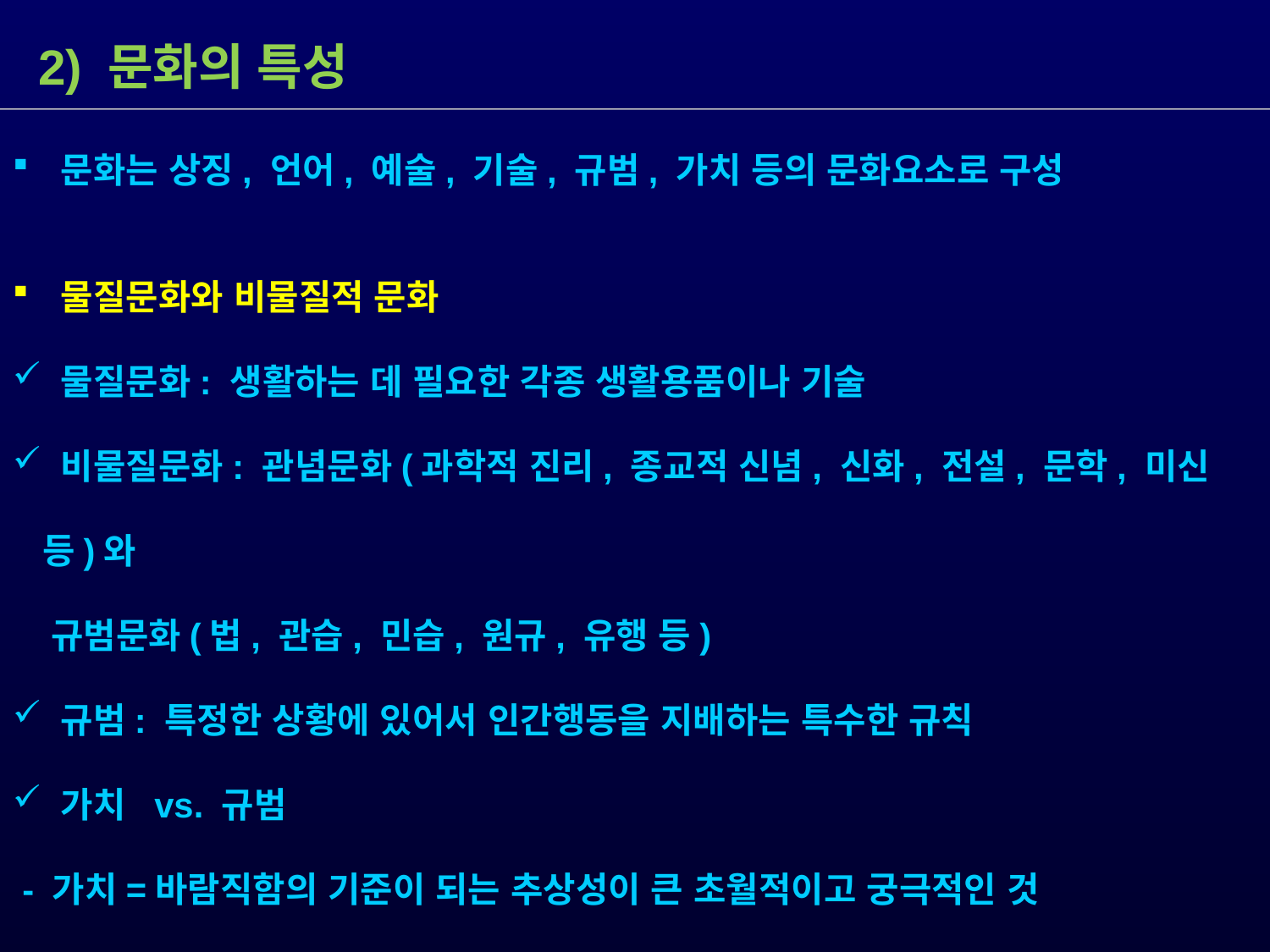

2) 문화의 특성
 문화는 상징, 언어, 예술, 기술, 규범, 가치 등의 문화요소로 구성

 물질문화와 비물질적 문화
 물질문화: 생활하는 데 필요한 각종 생활용품이나 기술
 비물질문화: 관념문화(과학적 진리, 종교적 신념, 신화, 전설, 문학, 미신 등)와
   규범문화(법, 관습, 민습, 원규, 유행 등)
 규범: 특정한 상황에 있어서 인간행동을 지배하는 특수한 규칙
 가치  vs. 규범
 - 가치=바람직함의 기준이 되는 추상성이 큰 초월적이고 궁극적인 것
 - 규범= 구체적으로 특정 상황에서의 행동을 지시하는 기준